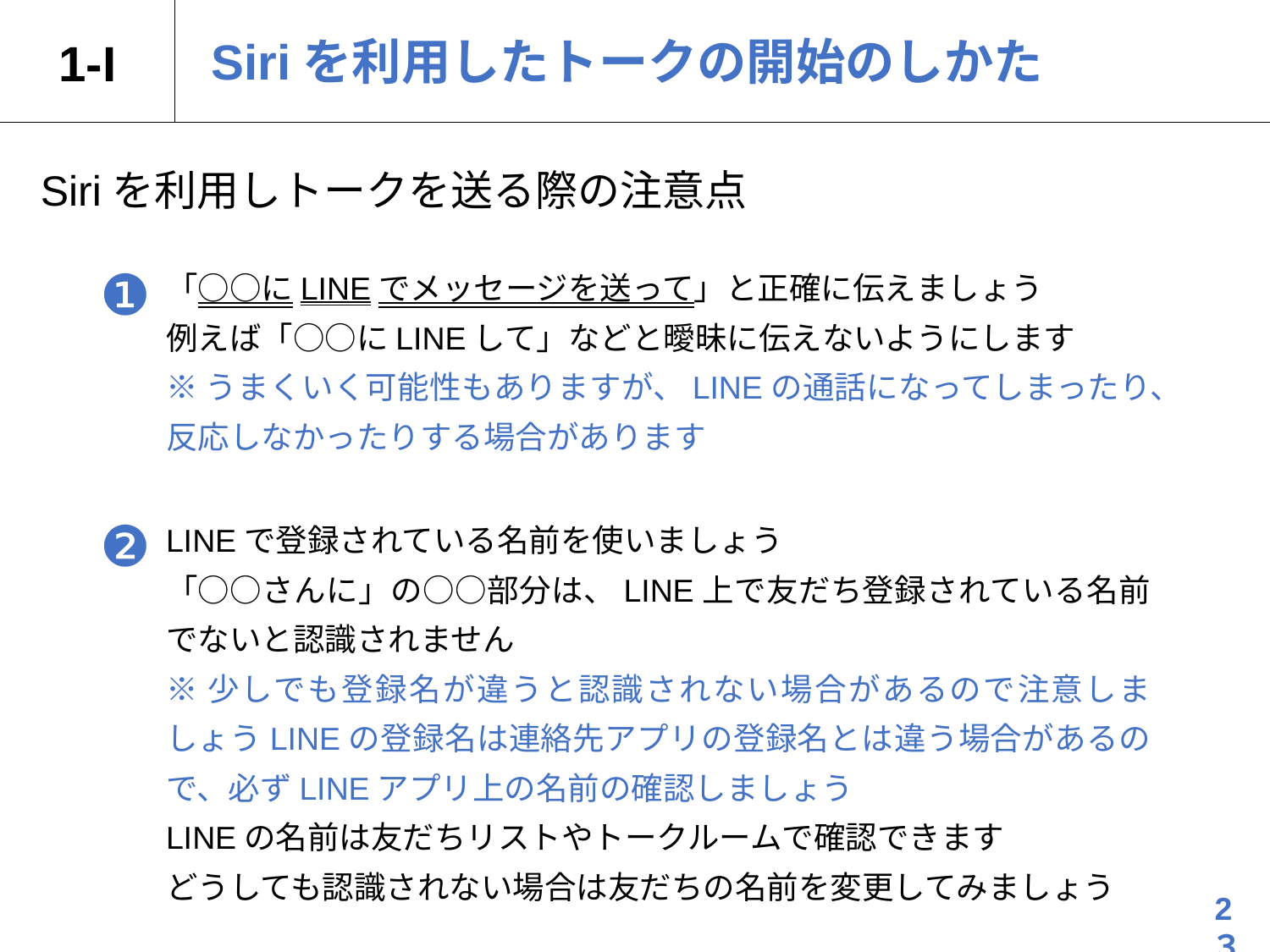

# 1-I
Siriを利用したトークの開始のしかた
Siriを利用しトークを送る際の注意点
❶
「○○にLINEでメッセージを送って」と正確に伝えましょう
例えば「○○にLINEして」などと曖昧に伝えないようにします
※うまくいく可能性もありますが、LINEの通話になってしまったり、
反応しなかったりする場合があります
❷
LINEで登録されている名前を使いましょう
「○○さんに」の○○部分は、LINE上で友だち登録されている名前でないと認識されません
※少しでも登録名が違うと認識されない場合があるので注意しましょうLINEの登録名は連絡先アプリの登録名とは違う場合があるので、必ずLINEアプリ上の名前の確認しましょう
LINEの名前は友だちリストやトークルームで確認できます
どうしても認識されない場合は友だちの名前を変更してみましょう
2３